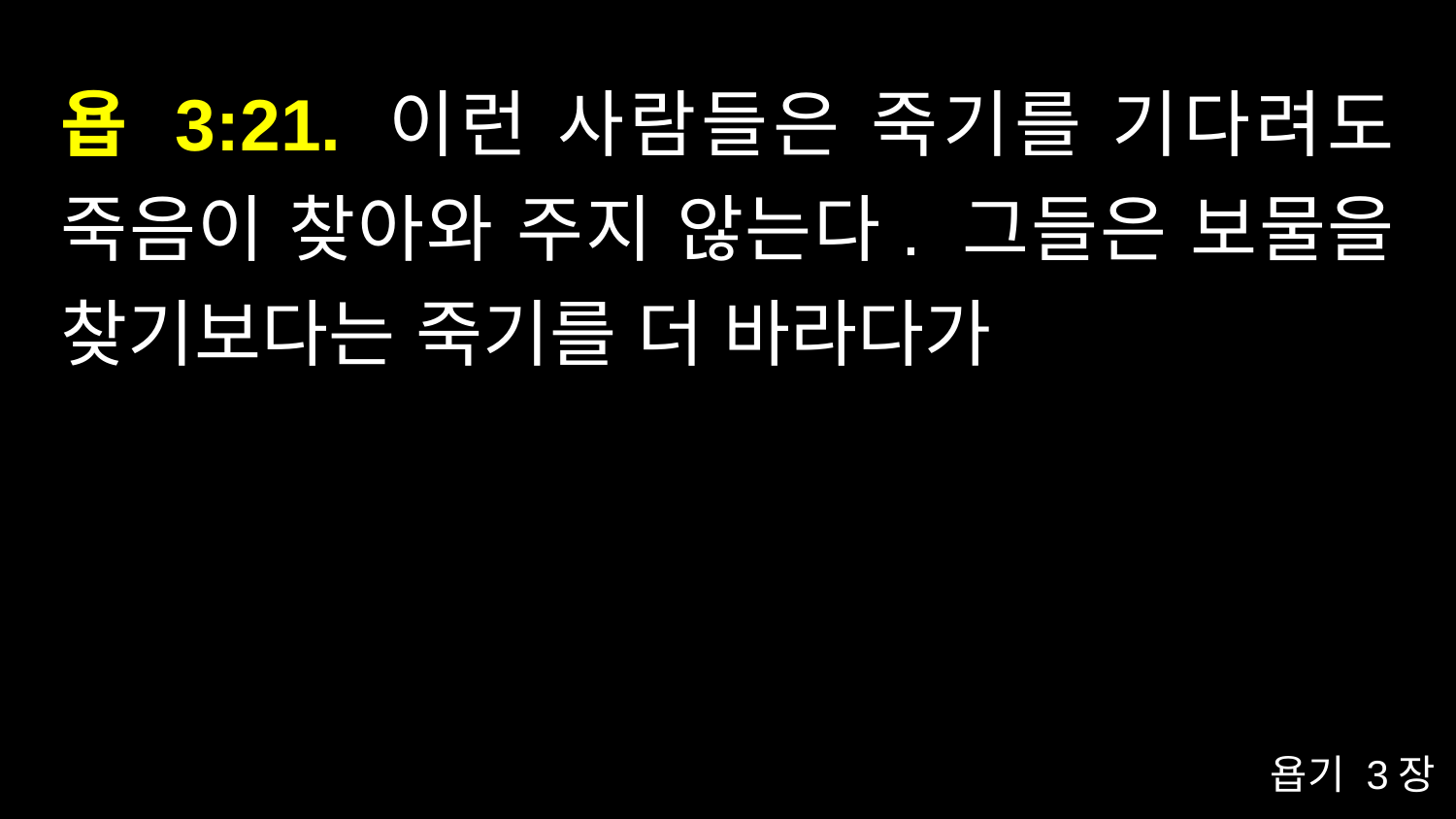

# 욥 3:21. 이런 사람들은 죽기를 기다려도 죽음이 찾아와 주지 않는다. 그들은 보물을 찾기보다는 죽기를 더 바라다가
욥기 3장